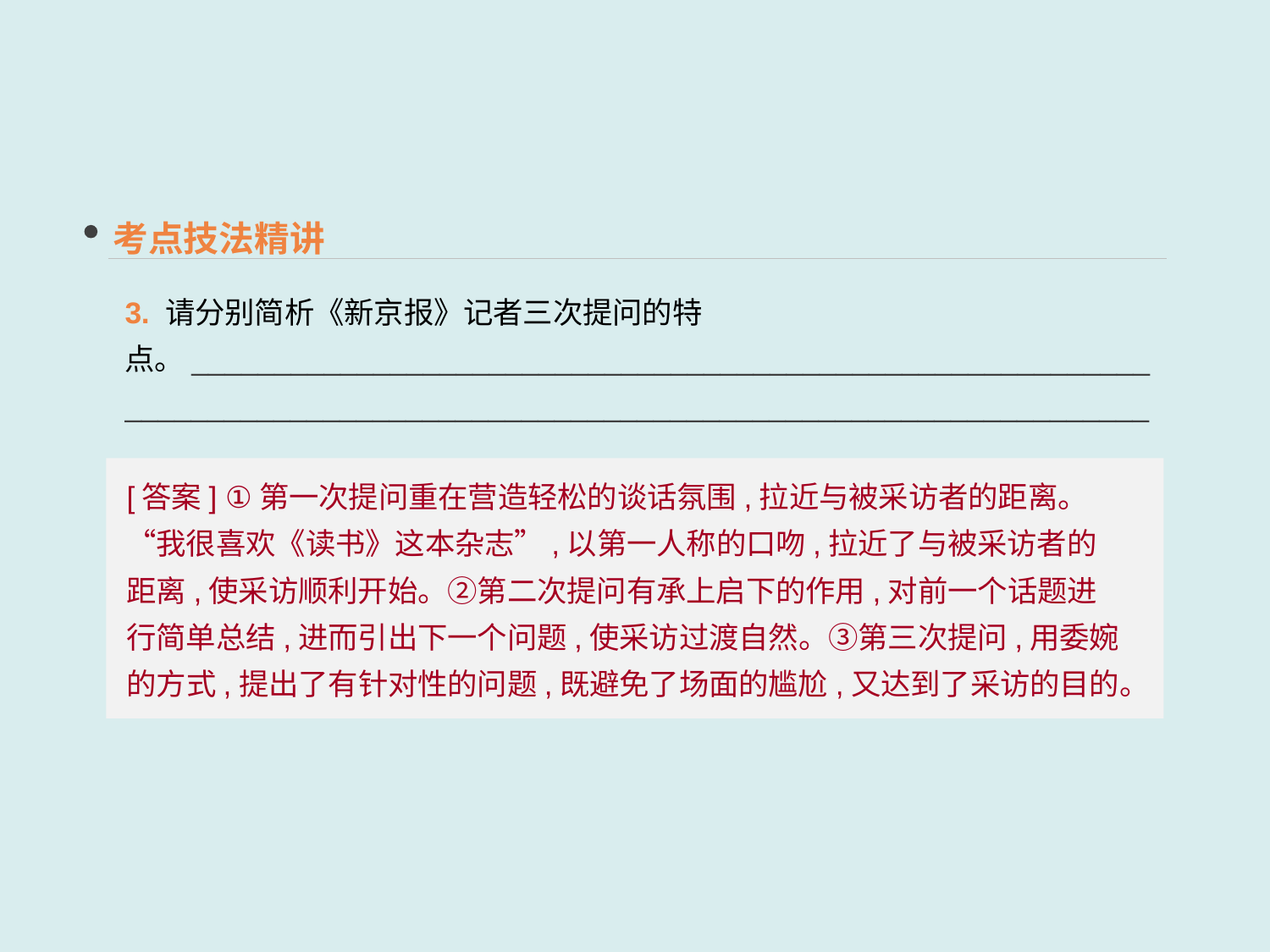

考点技法精讲

3. 请分别简析《新京报》记者三次提问的特点。____________________________________________________________________________________________________________________________________________________________

[答案] ①第一次提问重在营造轻松的谈话氛围,拉近与被采访者的距离。“我很喜欢《读书》这本杂志”,以第一人称的口吻,拉近了与被采访者的距离,使采访顺利开始。②第二次提问有承上启下的作用,对前一个话题进行简单总结,进而引出下一个问题,使采访过渡自然。③第三次提问,用委婉的方式,提出了有针对性的问题,既避免了场面的尴尬,又达到了采访的目的。